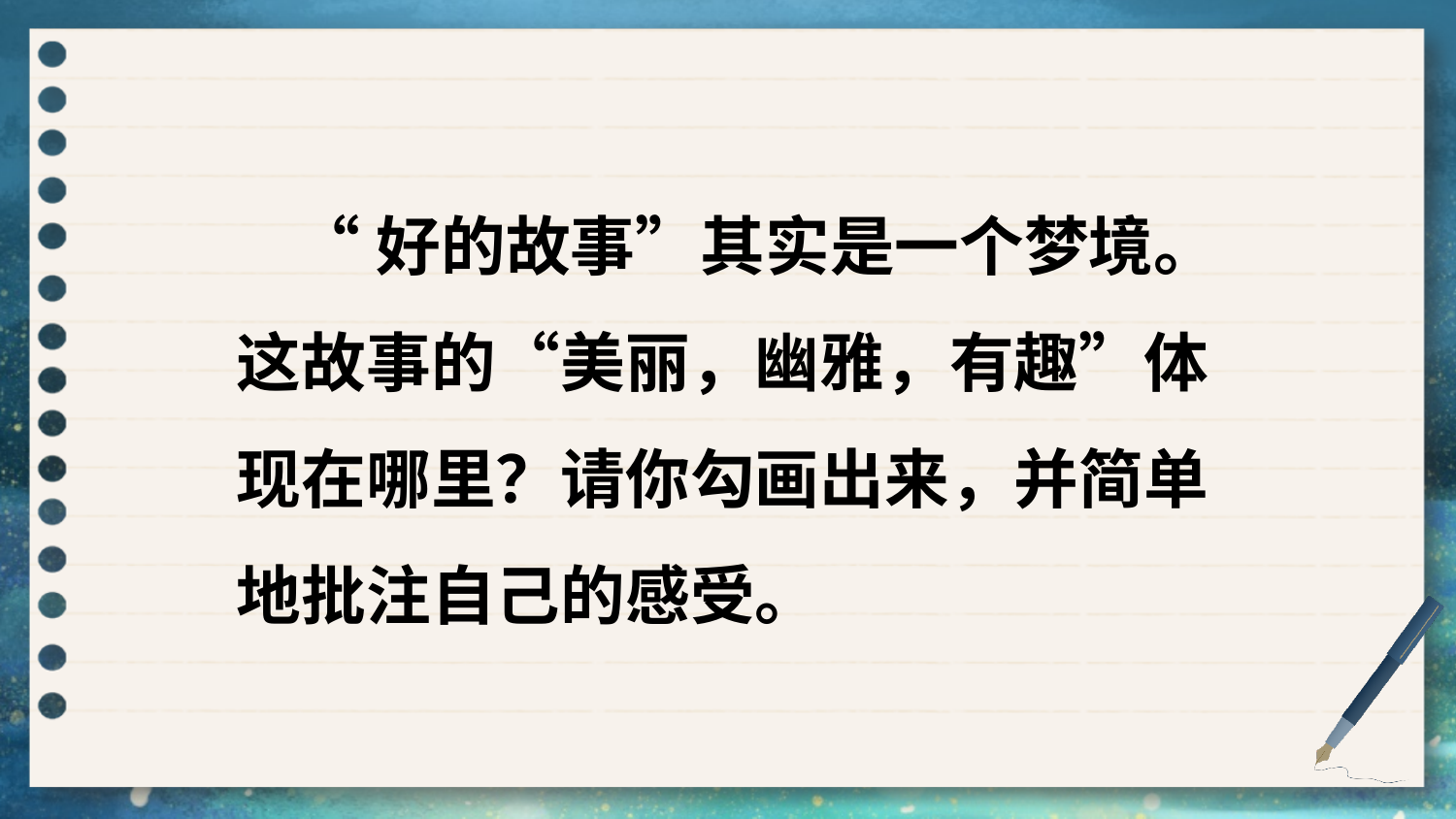

“好的故事”其实是一个梦境。这故事的“美丽，幽雅，有趣”体现在哪里？请你勾画出来，并简单地批注自己的感受。